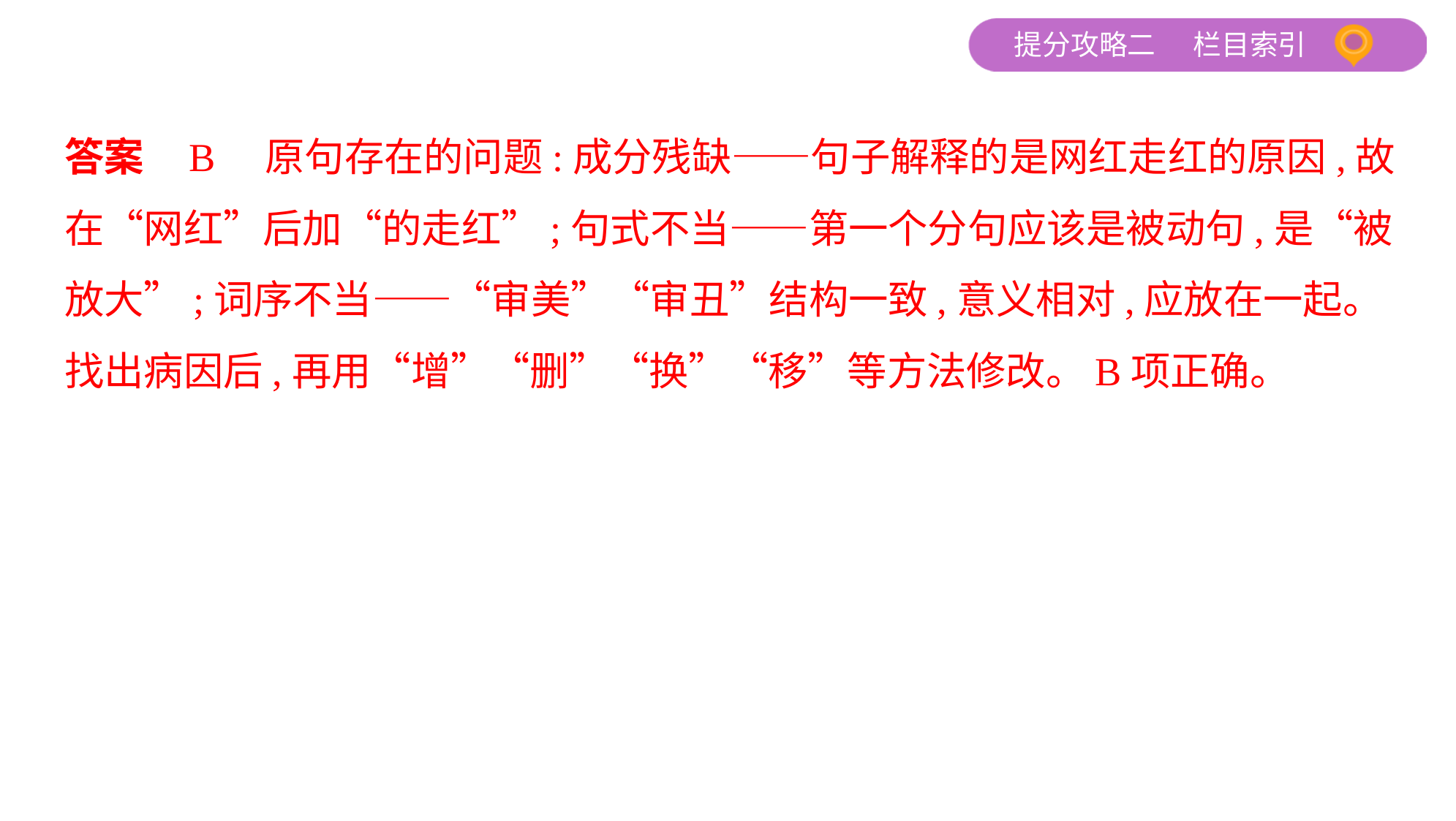

答案    B　原句存在的问题:成分残缺——句子解释的是网红走红的原因,故
在“网红”后加“的走红”;句式不当——第一个分句应该是被动句,是“被
放大”;词序不当——“审美”“审丑”结构一致,意义相对,应放在一起。
找出病因后,再用“增”“删”“换”“移”等方法修改。B项正确。